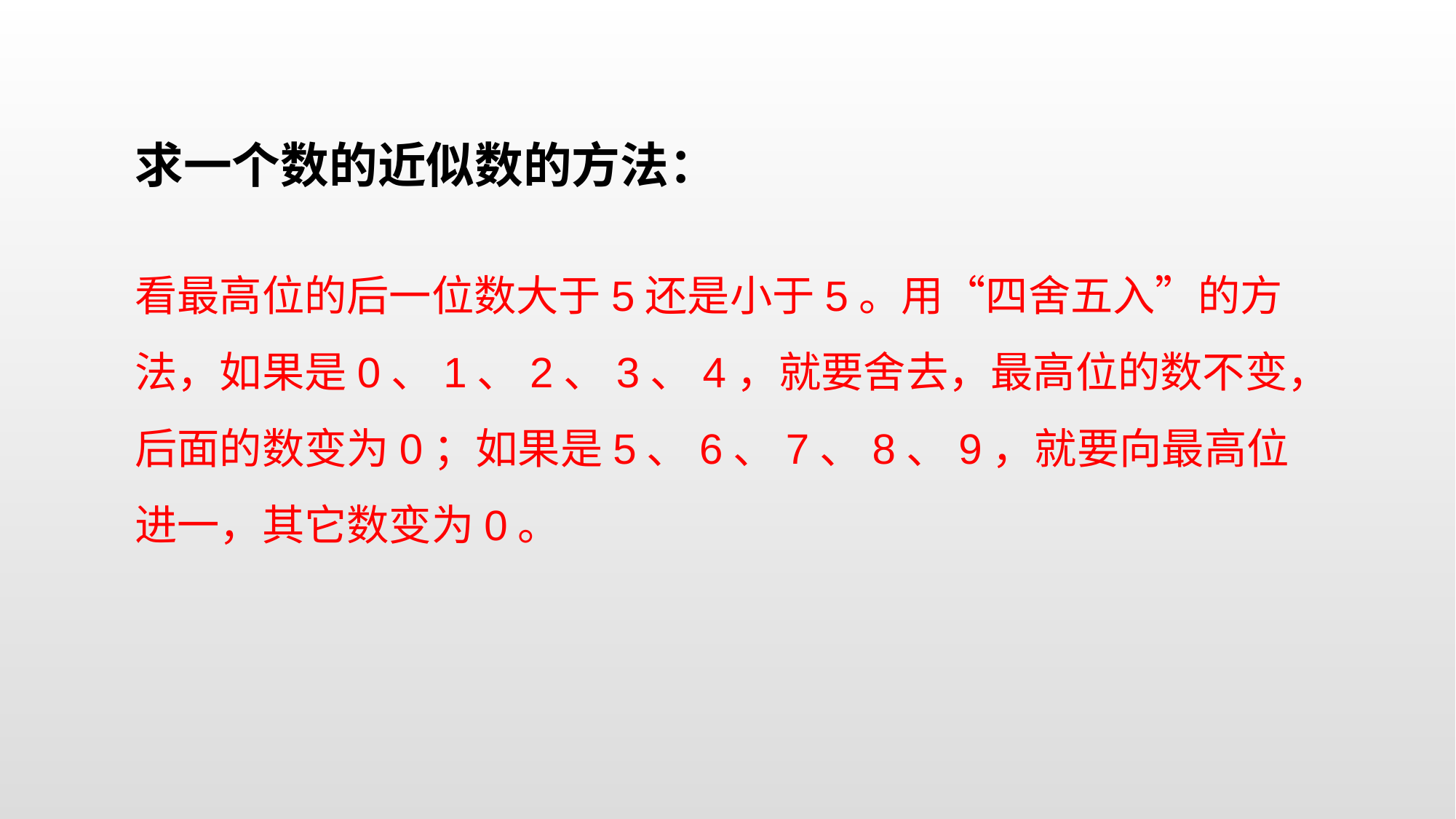

求一个数的近似数的方法：

看最高位的后一位数大于5还是小于5。用“四舍五入”的方法，如果是0、1、2、3、4，就要舍去，最高位的数不变，后面的数变为0；如果是5、6、7、8、9，就要向最高位进一，其它数变为0。